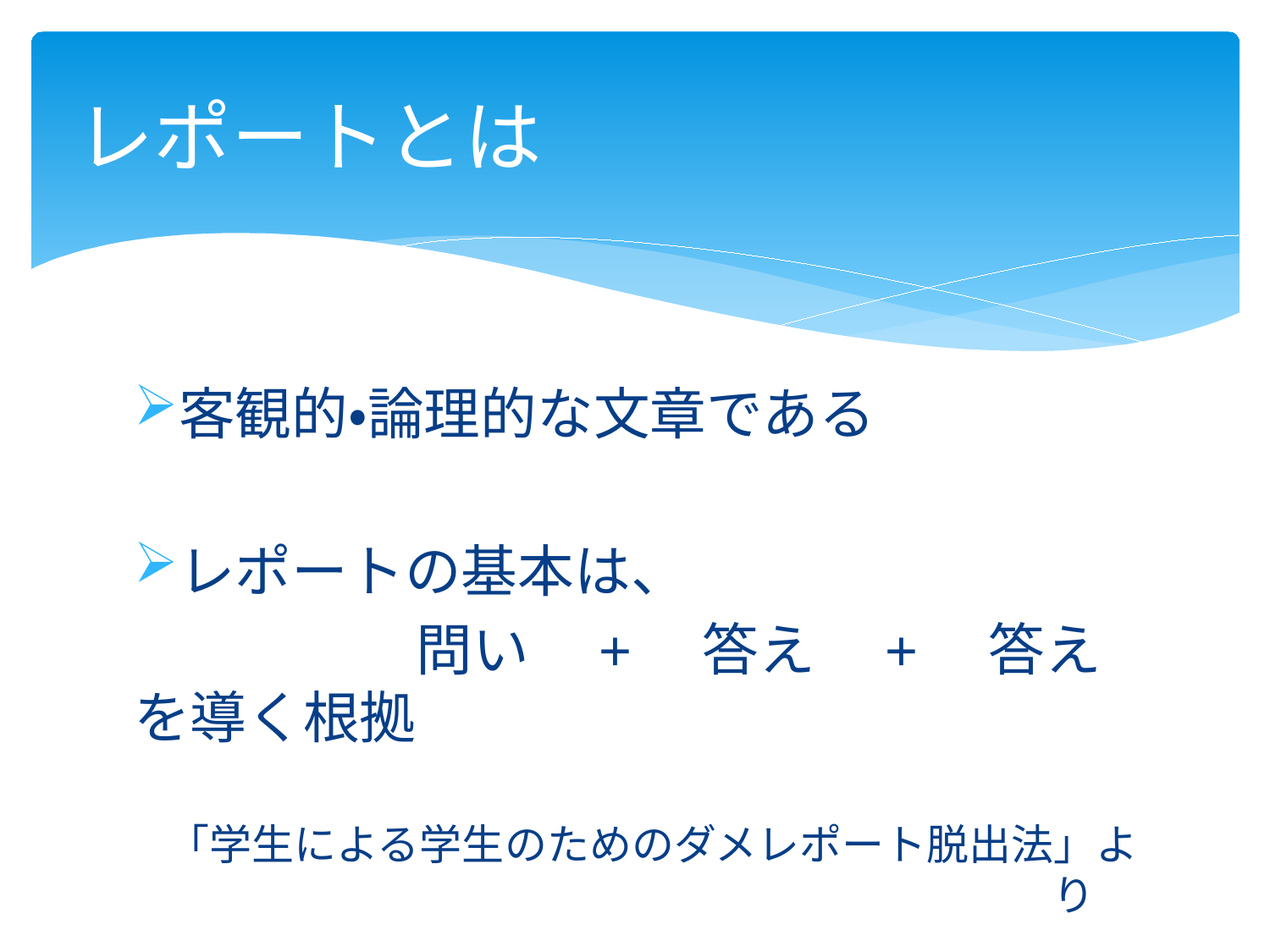

# レポートとは
客観的・論理的な文章である

レポートの基本は、
　　　　　問い　+　答え　+　答えを導く根拠

「学生による学生のためのダメレポート脱出法」より